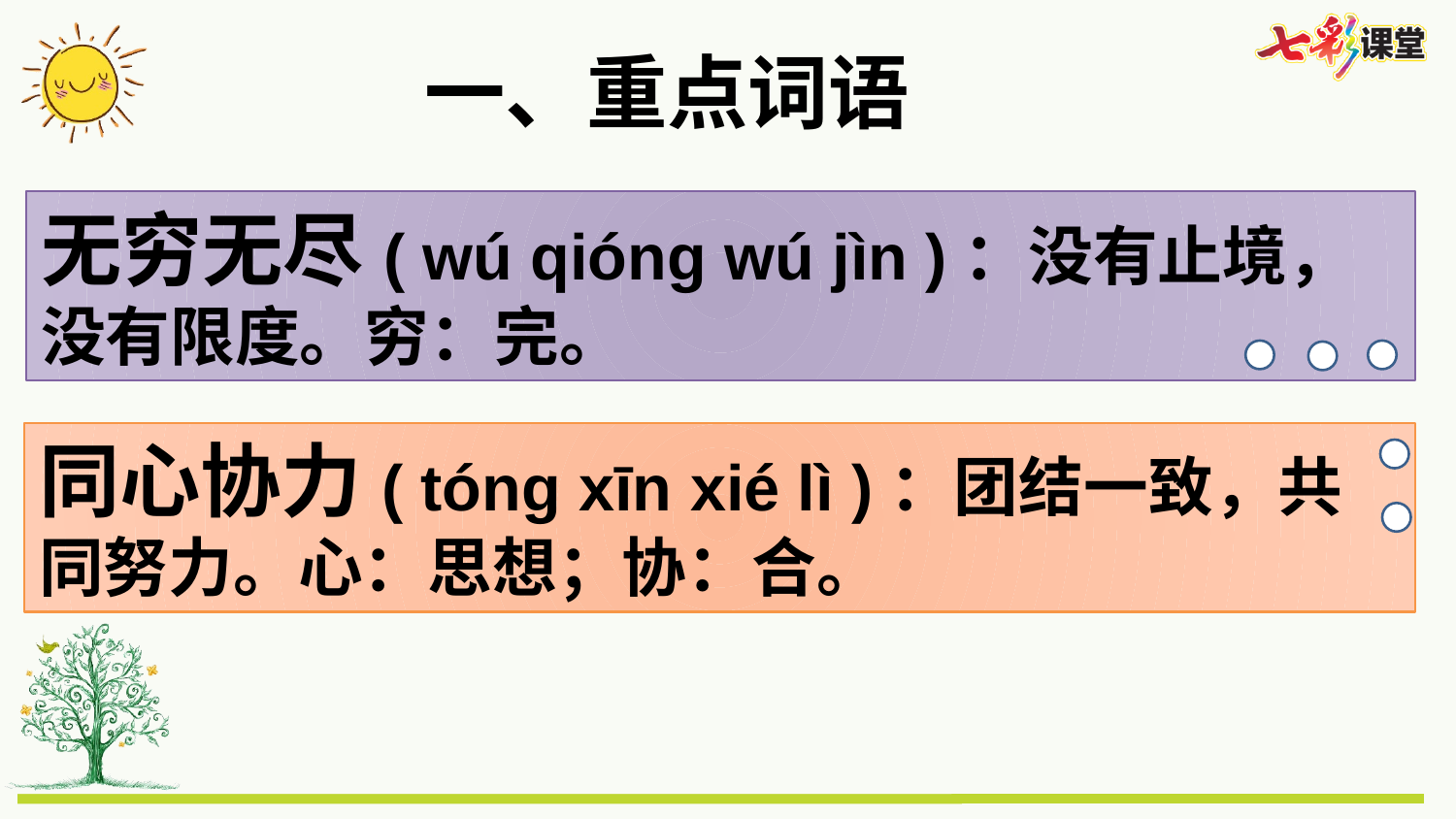

一、重点词语
无穷无尽( wú qióng wú jìn )：没有止境，没有限度。穷：完。

同心协力( tóng xīn xié lì )：团结一致，共同努力。心：思想；协：合。